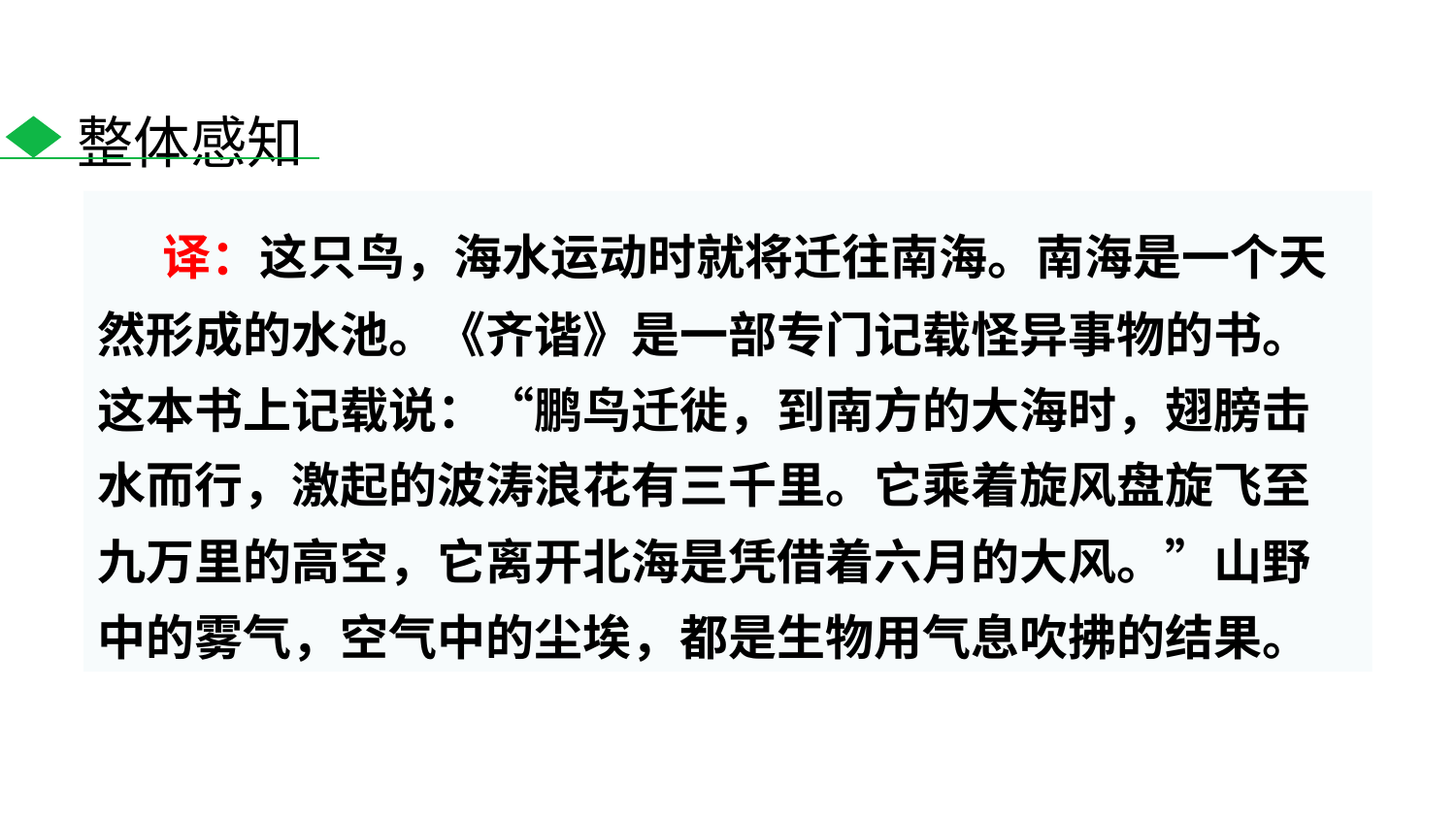

整体感知

    译：这只鸟，海水运动时就将迁往南海。南海是一个天然形成的水池。《齐谐》是一部专门记载怪异事物的书。这本书上记载说：“鹏鸟迁徙，到南方的大海时，翅膀击水而行，激起的波涛浪花有三千里。它乘着旋风盘旋飞至九万里的高空，它离开北海是凭借着六月的大风。”山野中的雾气，空气中的尘埃，都是生物用气息吹拂的结果。